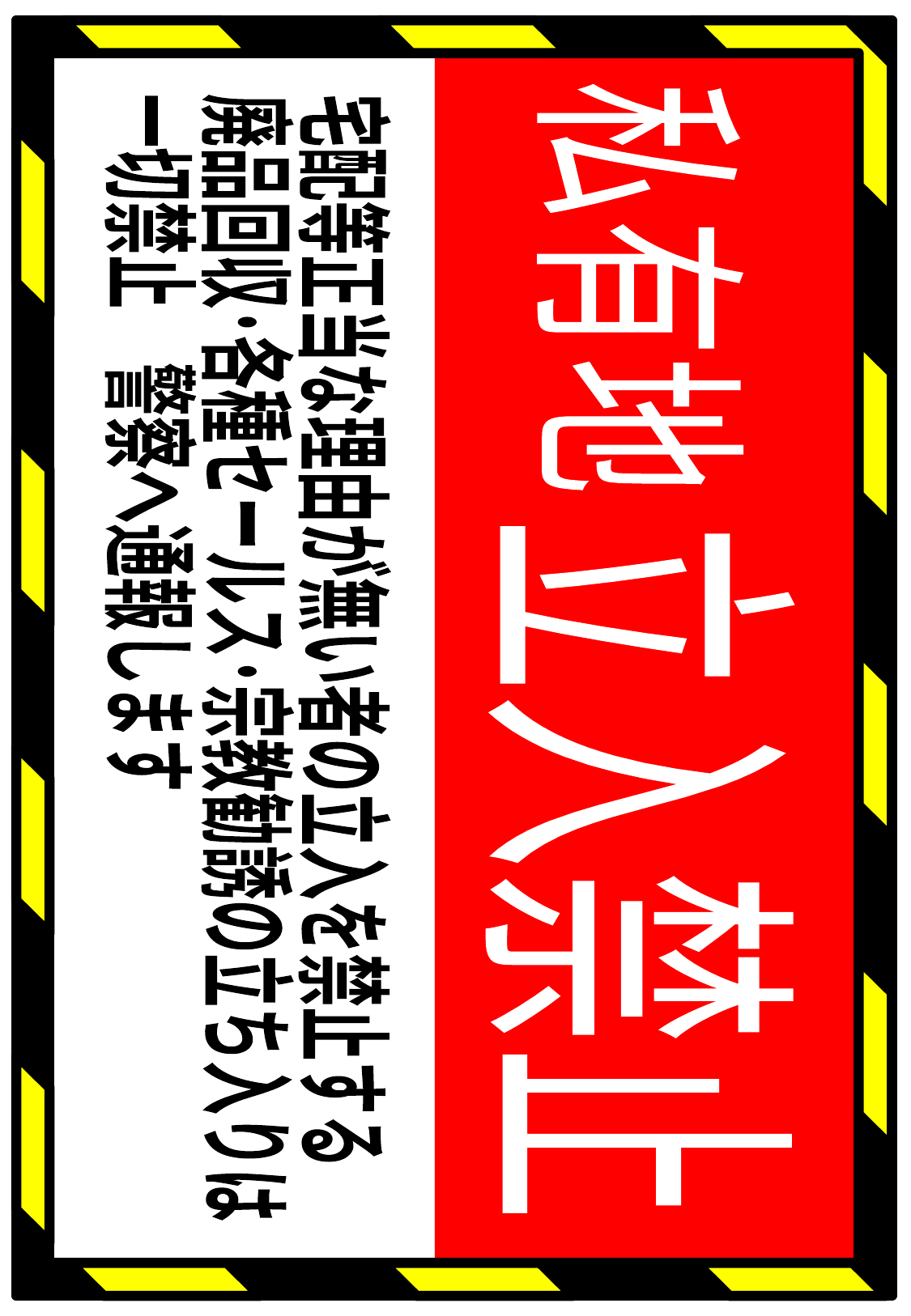

私有地

宅配等正当な理由が無い者の立入を禁止する
廃品回収･各種セールス･宗教勧誘の立ち入りは
一切禁止　警察へ通報します
立入禁止